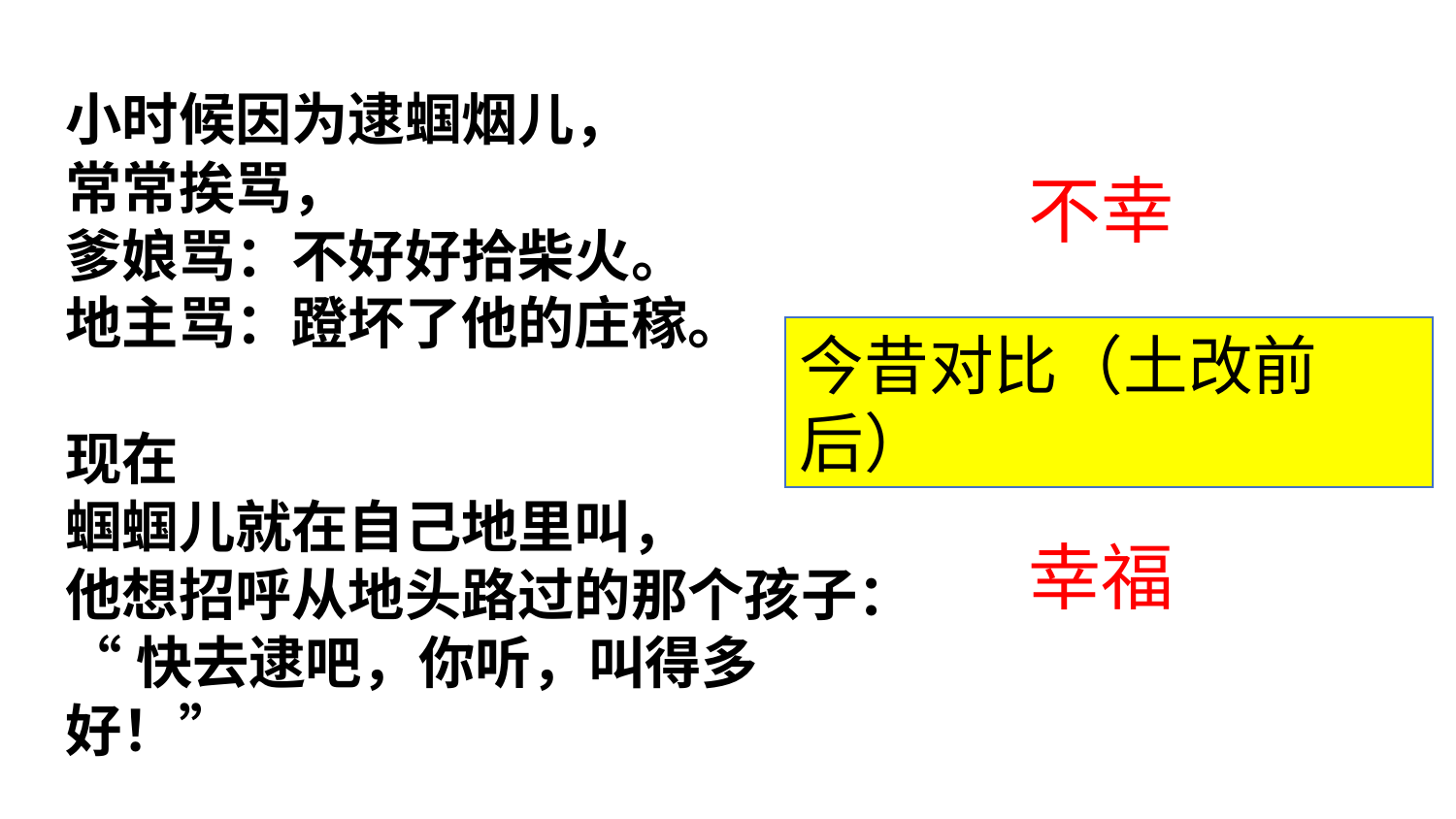

小时候因为逮蝈烟儿，
常常挨骂，
爹娘骂：不好好拾柴火。
地主骂：蹬坏了他的庄稼。

现在
蝈蝈儿就在自己地里叫，
他想招呼从地头路过的那个孩子：
“快去逮吧，你听，叫得多好！”
不幸
今昔对比（土改前后）
幸福